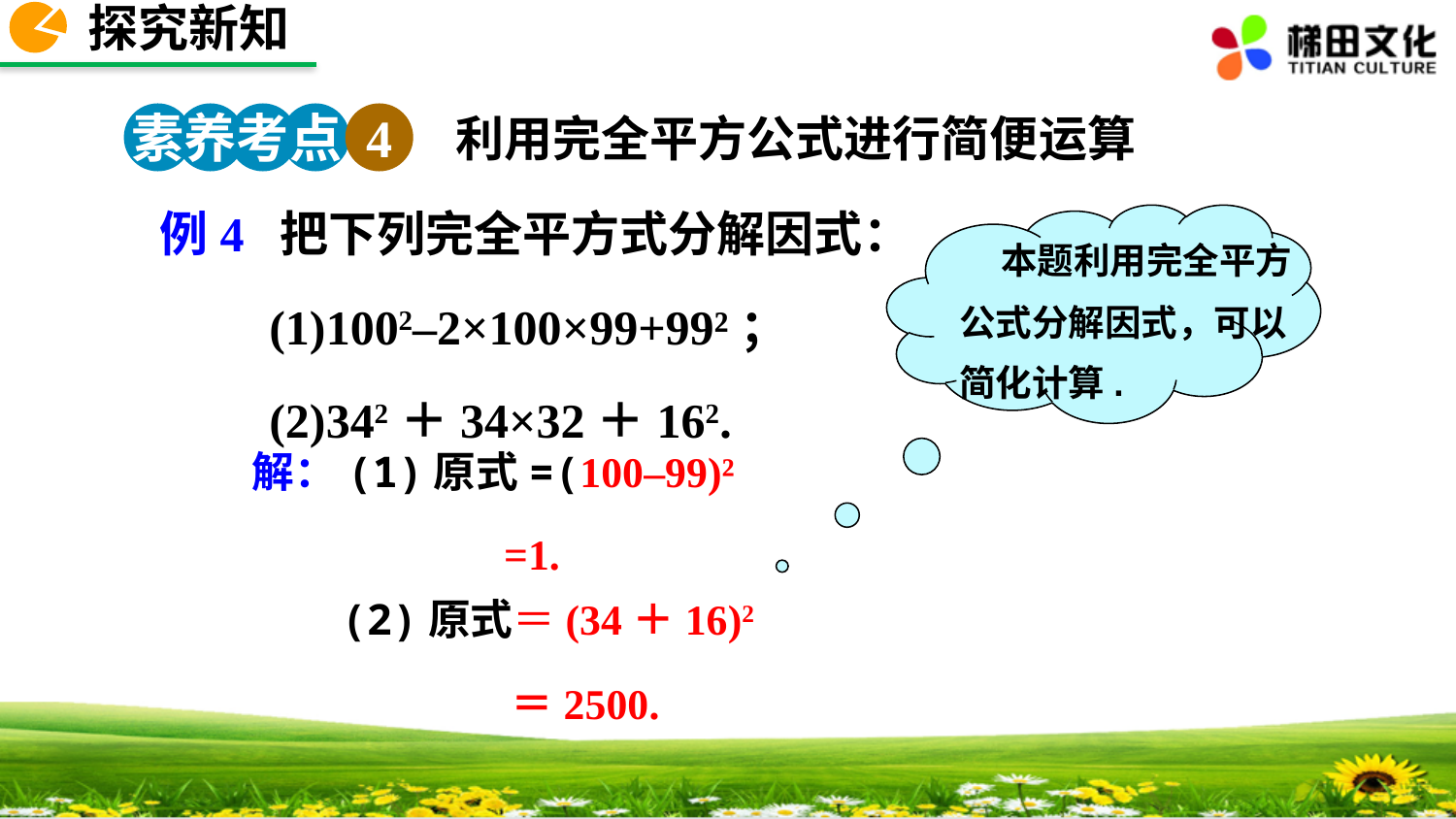

探究新知

素养考点 4

利用完全平方公式进行简便运算
例4  把下列完全平方式分解因式：
         (1)1002–2×100×99+99²；
         (2)342＋34×32＋162.

    本题利用完全平方公式分解因式，可以简化计算.
  解：(1)原式=(100–99)²
=1.
(2)原式＝(34＋16)2
＝2500.